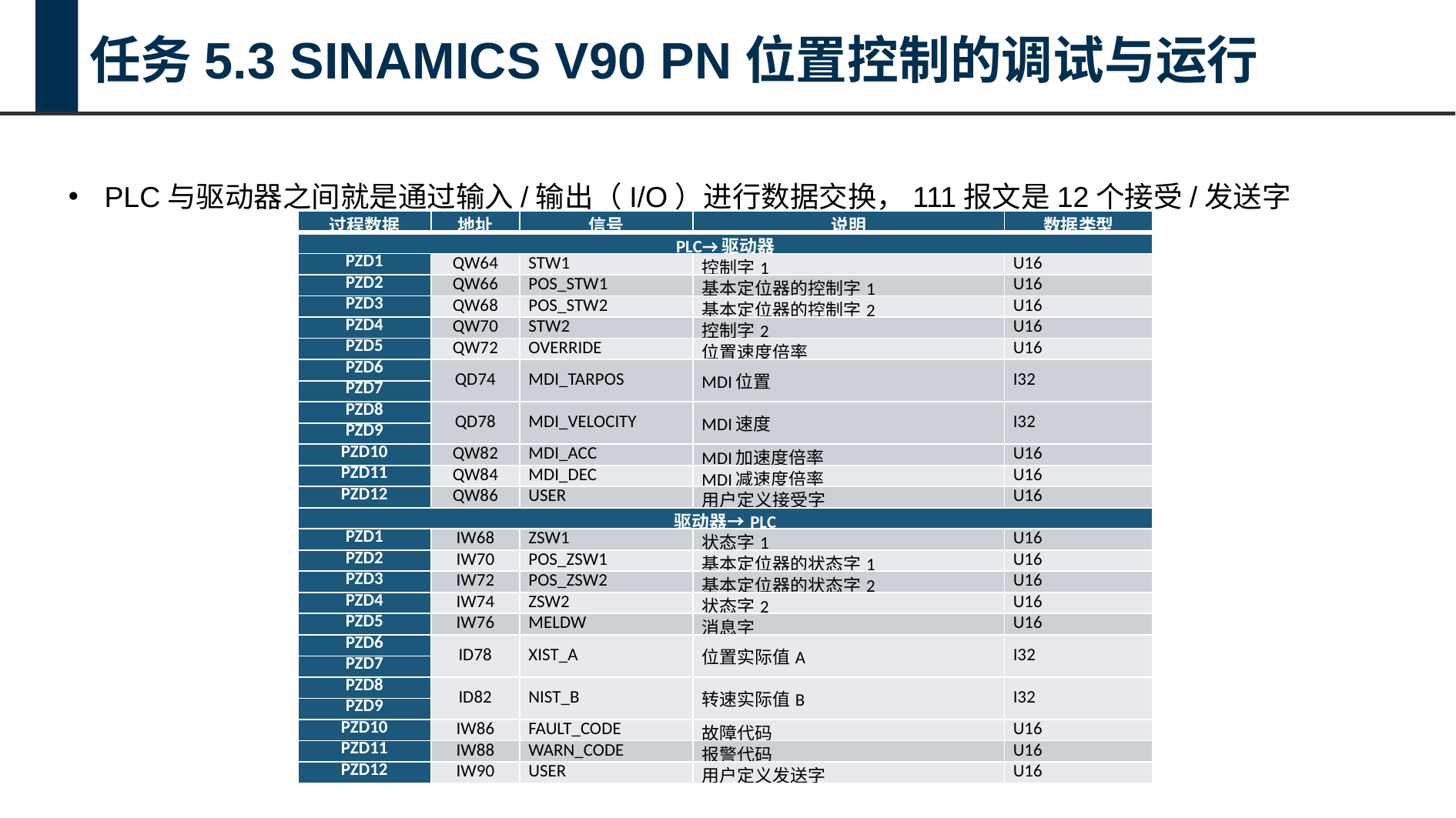

任务5.3 SINAMICS V90 PN位置控制的调试与运行

PLC与驱动器之间就是通过输入/输出（I/O）进行数据交换，111报文是12个接受/发送字
| 过程数据 | 地址 | 信号 | 说明 | 数据类型 |
| --- | --- | --- | --- | --- |
| PLC→驱动器 |  |  |  |  |
| PZD1 | QW64 | STW1 | 控制字1 | U16 |
| PZD2 | QW66 | POS\_STW1 | 基本定位器的控制字1 | U16 |
| PZD3 | QW68 | POS\_STW2 | 基本定位器的控制字2 | U16 |
| PZD4 | QW70 | STW2 | 控制字2 | U16 |
| PZD5 | QW72 | OVERRIDE | 位置速度倍率 | U16 |
| PZD6 | QD74 | MDI\_TARPOS | MDI位置 | I32 |
| PZD7 |  |  |  |  |
| PZD8 | QD78 | MDI\_VELOCITY | MDI速度 | I32 |
| PZD9 |  |  |  |  |
| PZD10 | QW82 | MDI\_ACC | MDI加速度倍率 | U16 |
| PZD11 | QW84 | MDI\_DEC | MDI减速度倍率 | U16 |
| PZD12 | QW86 | USER | 用户定义接受字 | U16 |
| 驱动器→PLC |  |  |  |  |
| PZD1 | IW68 | ZSW1 | 状态字1 | U16 |
| PZD2 | IW70 | POS\_ZSW1 | 基本定位器的状态字1 | U16 |
| PZD3 | IW72 | POS\_ZSW2 | 基本定位器的状态字2 | U16 |
| PZD4 | IW74 | ZSW2 | 状态字2 | U16 |
| PZD5 | IW76 | MELDW | 消息字 | U16 |
| PZD6 | ID78 | XIST\_A | 位置实际值A | I32 |
| PZD7 |  |  |  |  |
| PZD8 | ID82 | NIST\_B | 转速实际值B | I32 |
| PZD9 |  |  |  |  |
| PZD10 | IW86 | FAULT\_CODE | 故障代码 | U16 |
| PZD11 | IW88 | WARN\_CODE | 报警代码 | U16 |
| PZD12 | IW90 | USER | 用户定义发送字 | U16 |